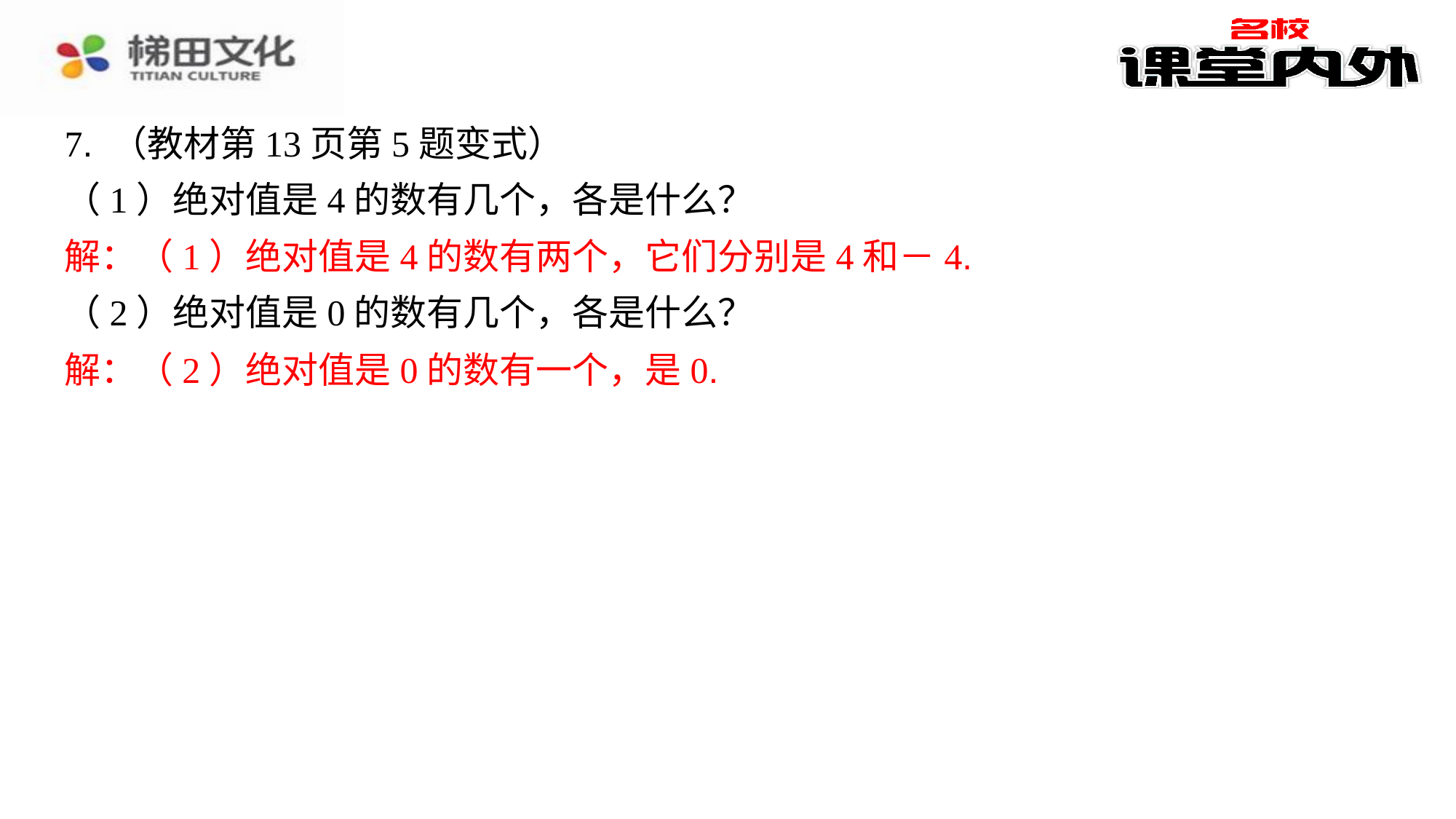

7. （教材第13页第5题变式）
（1）绝对值是4的数有几个，各是什么？
解：（1）绝对值是4的数有两个，它们分别是4和－4.
（2）绝对值是0的数有几个，各是什么？
解：（2）绝对值是0的数有一个，是0.
解：（1）绝对值是4的数有两个，它们分别是4和－4.
解：（2）绝对值是0的数有一个，是0.